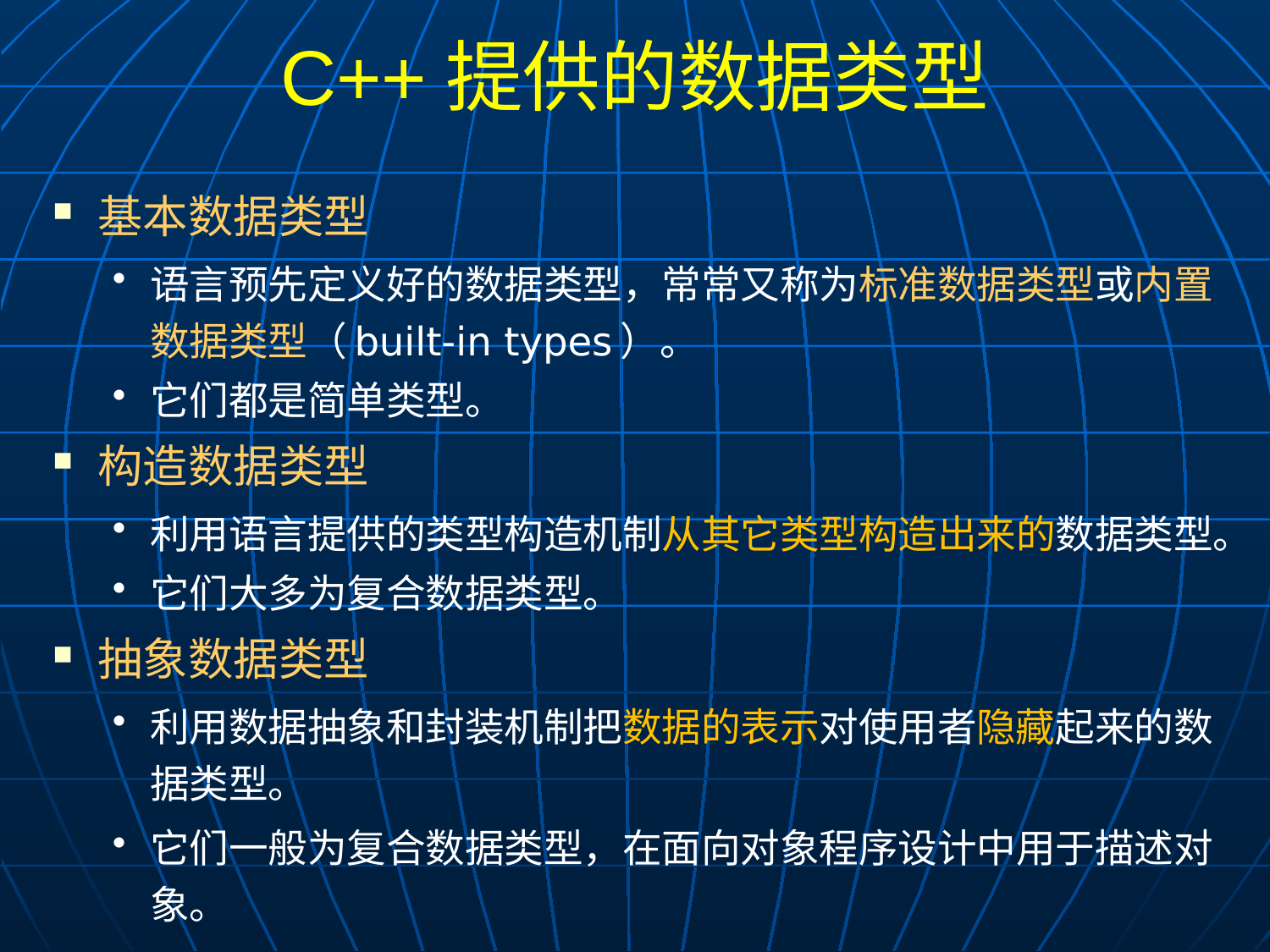

# C++提供的数据类型
基本数据类型
语言预先定义好的数据类型，常常又称为标准数据类型或内置数据类型（built-in types）。
它们都是简单类型。
构造数据类型
利用语言提供的类型构造机制从其它类型构造出来的数据类型。
它们大多为复合数据类型。
抽象数据类型
利用数据抽象和封装机制把数据的表示对使用者隐藏起来的数据类型。
它们一般为复合数据类型，在面向对象程序设计中用于描述对象。